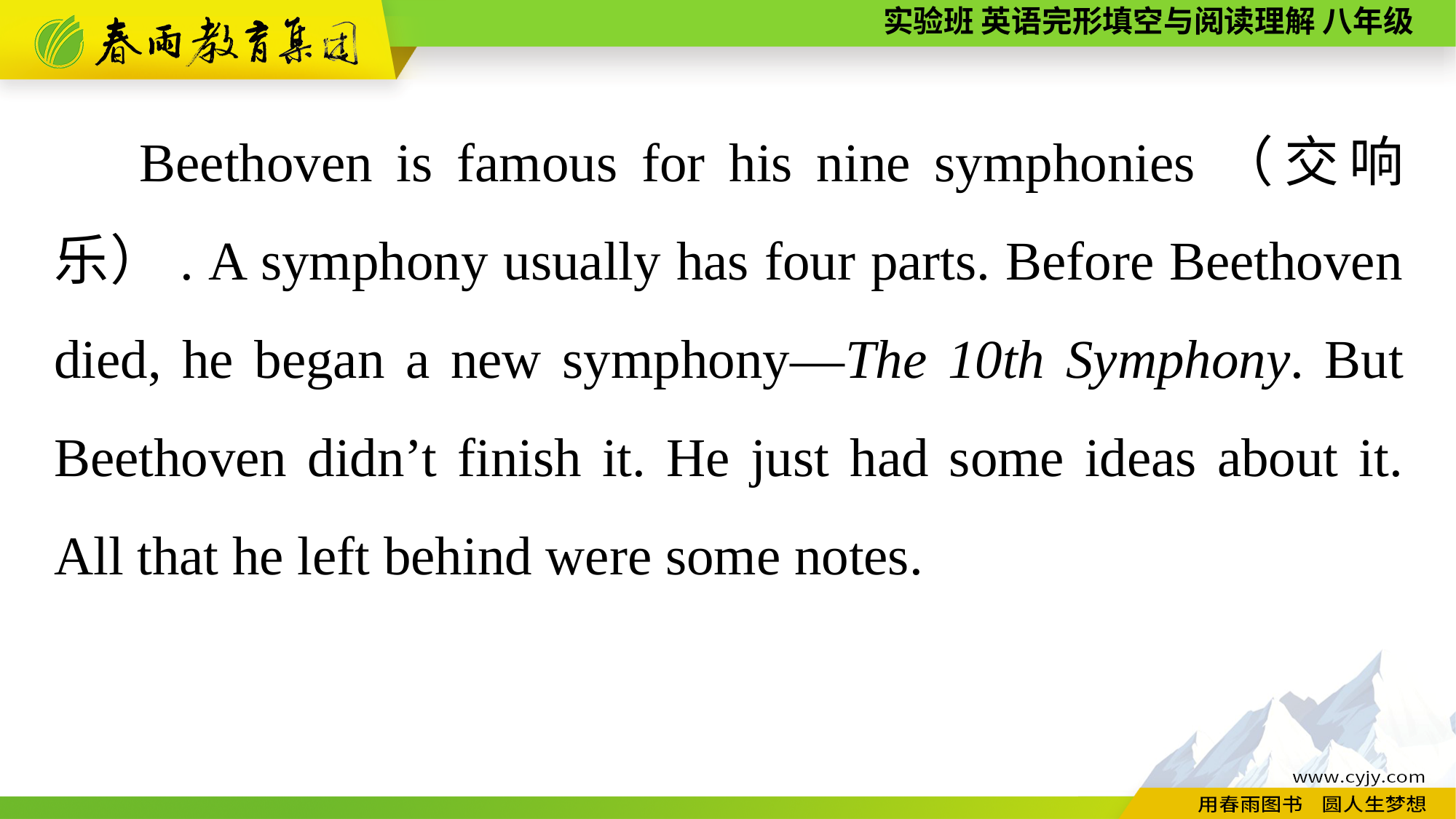

Beethoven is famous for his nine symphonies（交响乐）. A symphony usually has four parts. Before Beethoven died, he began a new symphony—The 10th Symphony. But Beethoven didn’t finish it. He just had some ideas about it. All that he left behind were some notes.